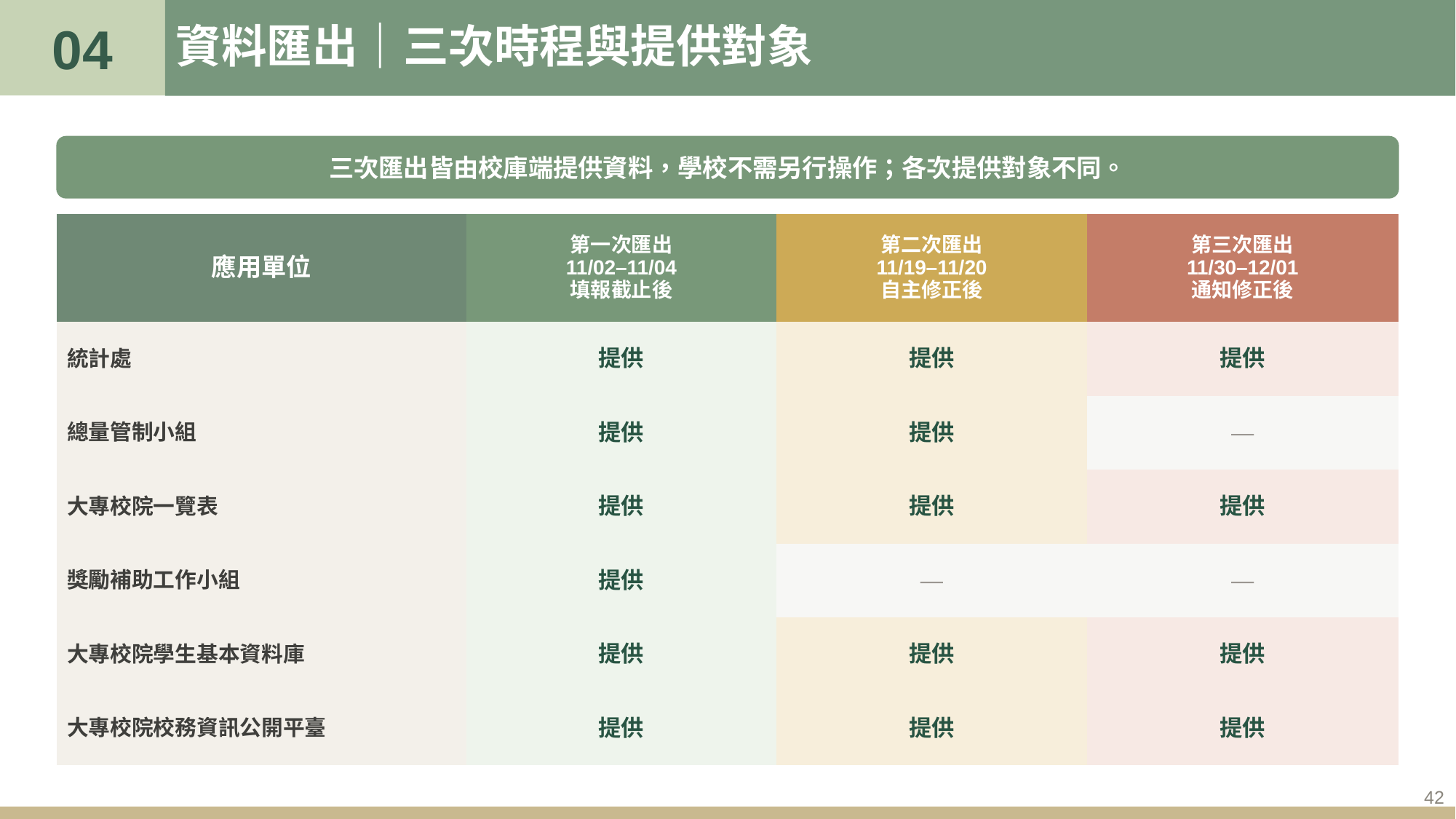

04
# 資料匯出｜三次時程與提供對象
三次匯出皆由校庫端提供資料，學校不需另行操作；各次提供對象不同。
| 應用單位 | 第一次匯出 11/02–11/04 填報截止後 | 第二次匯出 11/19–11/20 自主修正後 | 第三次匯出 11/30–12/01 通知修正後 |
| --- | --- | --- | --- |
| 統計處 | 提供 | 提供 | 提供 |
| 總量管制小組 | 提供 | 提供 | — |
| 大專校院一覽表 | 提供 | 提供 | 提供 |
| 獎勵補助工作小組 | 提供 | — | — |
| 大專校院學生基本資料庫 | 提供 | 提供 | 提供 |
| 大專校院校務資訊公開平臺 | 提供 | 提供 | 提供 |
42